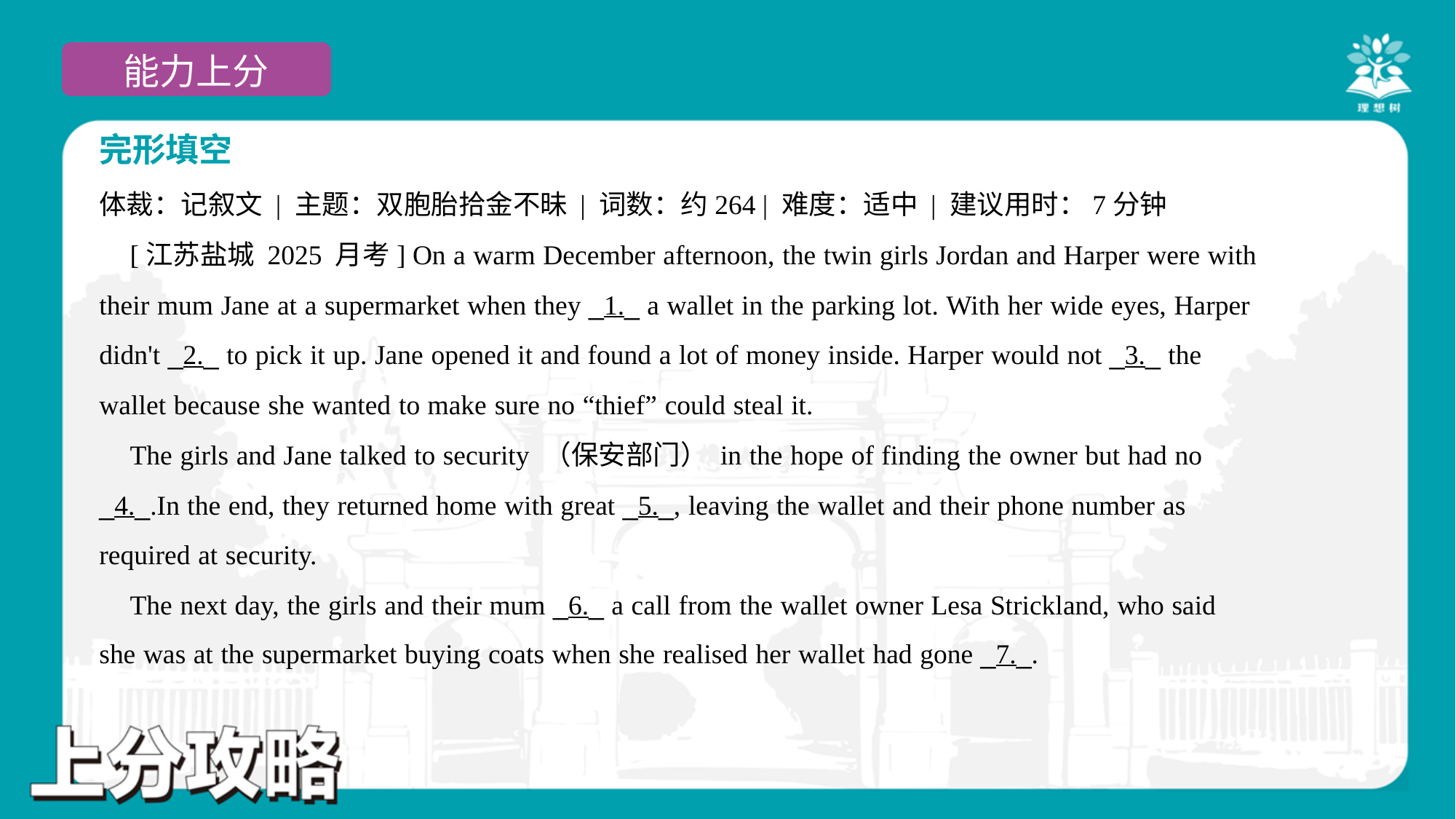

完形填空
体裁：记叙文 | 主题：双胞胎拾金不昧 | 词数：约264 | 难度：适中 | 建议用时：7分钟
    [江苏盐城 2025 月考] On a warm December afternoon, the twin girls Jordan and Harper were with
their mum Jane at a supermarket when they _1._ a wallet in the parking lot. With her wide eyes, Harper
didn't _2._ to pick it up. Jane opened it and found a lot of money inside. Harper would not _3._ the
wallet because she wanted to make sure no “thief” could steal it.
    The girls and Jane talked to security （保安部门） in the hope of finding the owner but had no
_4._.In the end, they returned home with great _5._, leaving the wallet and their phone number as
required at security.
    The next day, the girls and their mum _6._ a call from the wallet owner Lesa Strickland, who said
she was at the supermarket buying coats when she realised her wallet had gone _7._.#4